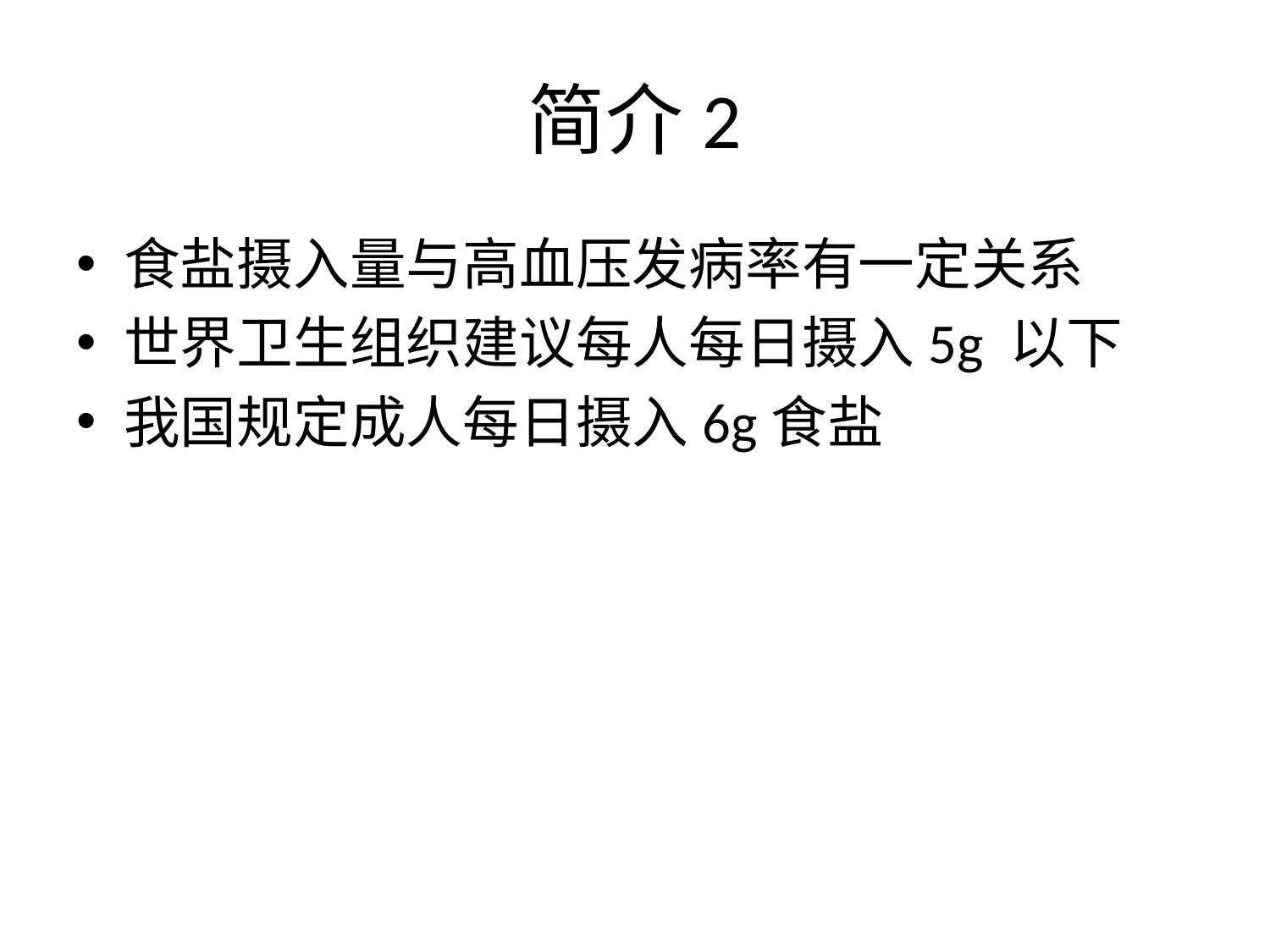

# 简介2
食盐摄入量与高血压发病率有一定关系
世界卫生组织建议每人每日摄入5g 以下
我国规定成人每日摄入6g食盐